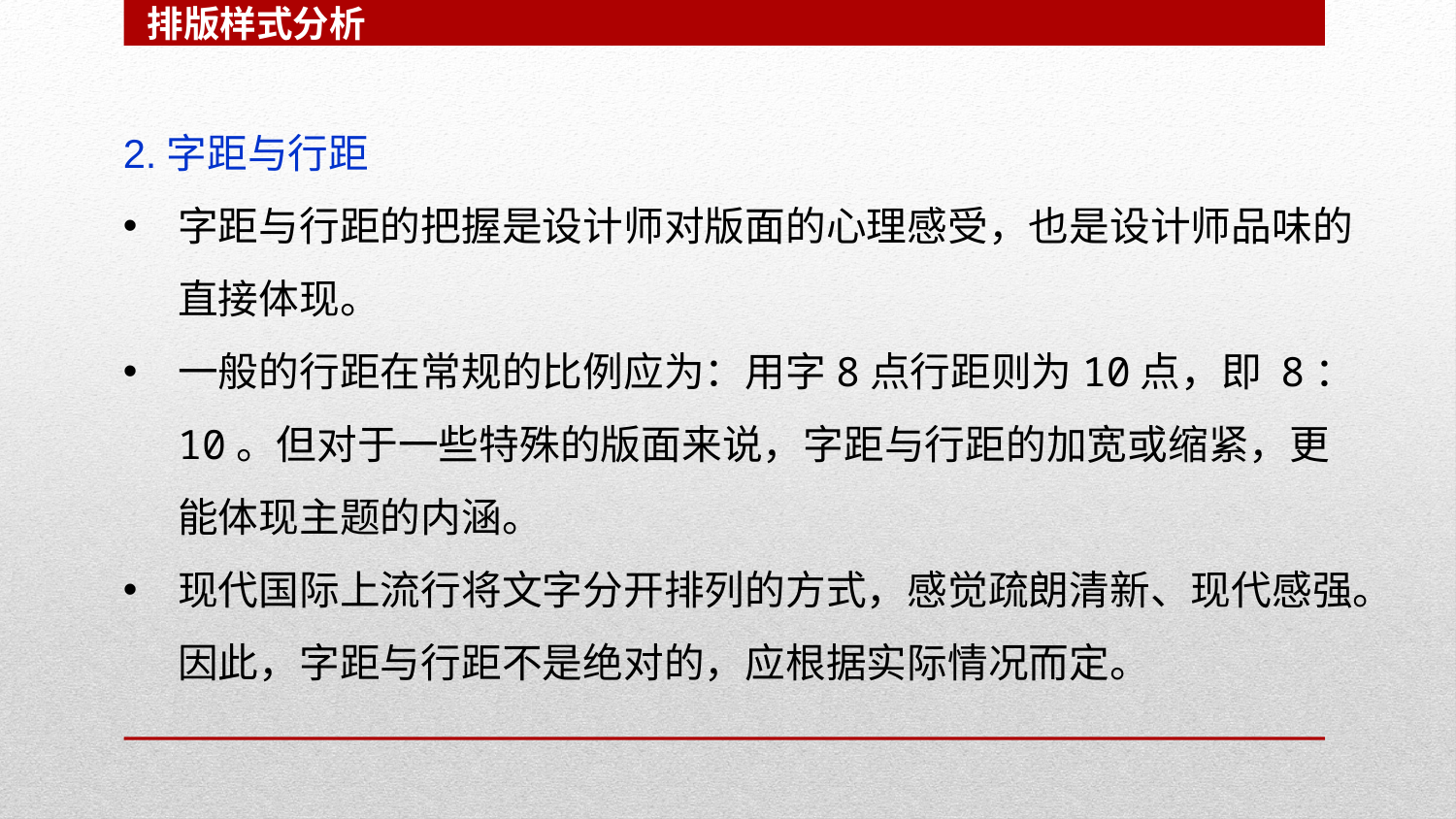

排版样式分析

2.字距与行距
字距与行距的把握是设计师对版面的心理感受，也是设计师品味的直接体现。
一般的行距在常规的比例应为：用字8点行距则为10点，即 8：10。但对于一些特殊的版面来说，字距与行距的加宽或缩紧，更能体现主题的内涵。
现代国际上流行将文字分开排列的方式，感觉疏朗清新、现代感强。因此，字距与行距不是绝对的，应根据实际情况而定。